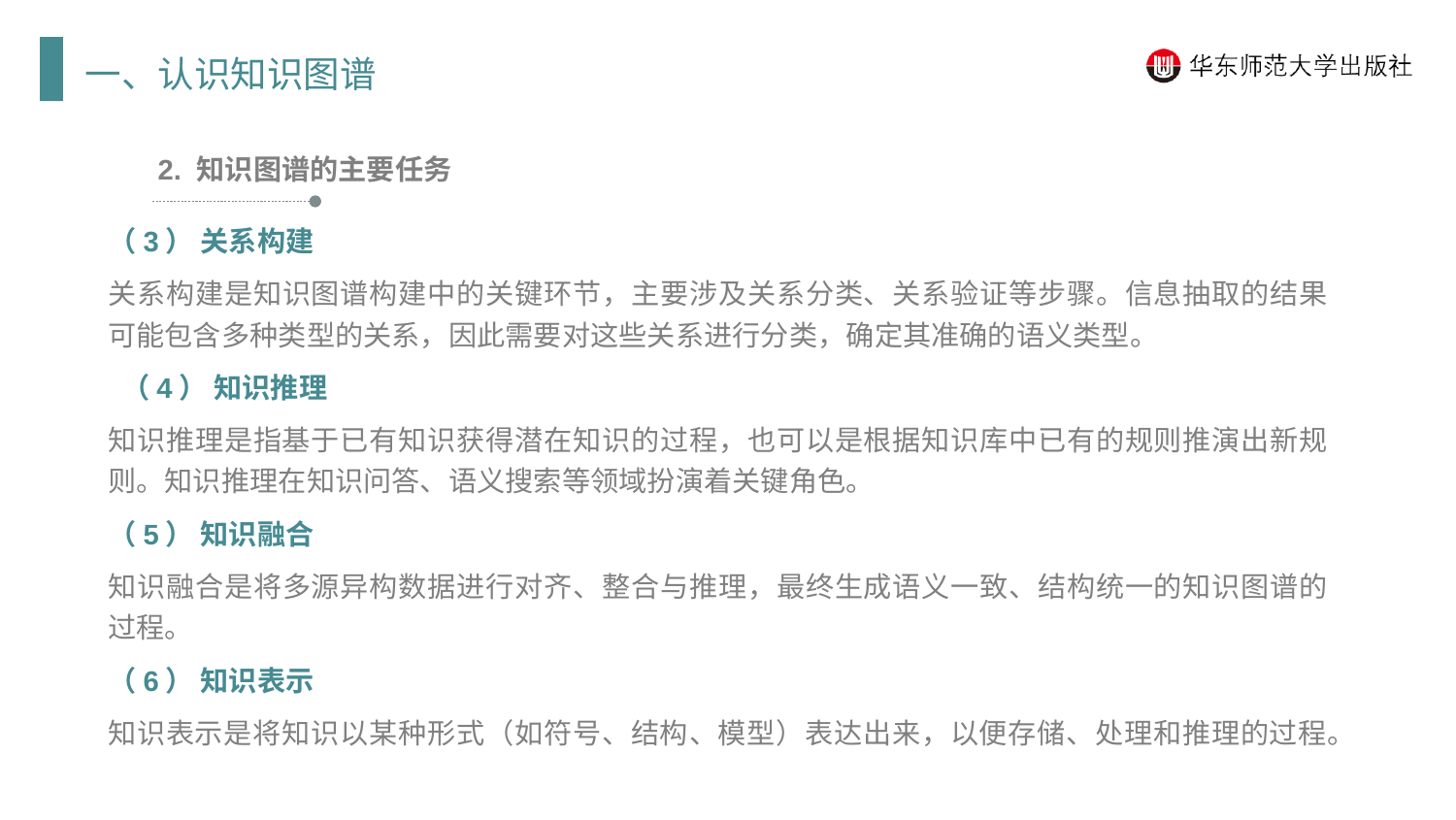

一、认识知识图谱
2. 知识图谱的主要任务
（3） 关系构建
关系构建是知识图谱构建中的关键环节，主要涉及关系分类、关系验证等步骤。信息抽取的结果可能包含多种类型的关系，因此需要对这些关系进行分类，确定其准确的语义类型。
 （4） 知识推理
知识推理是指基于已有知识获得潜在知识的过程，也可以是根据知识库中已有的规则推演出新规则。知识推理在知识问答、语义搜索等领域扮演着关键角色。
（5） 知识融合
知识融合是将多源异构数据进行对齐、整合与推理，最终生成语义一致、结构统一的知识图谱的过程。
（6） 知识表示
知识表示是将知识以某种形式（如符号、结构、模型）表达出来，以便存储、处理和推理的过程。